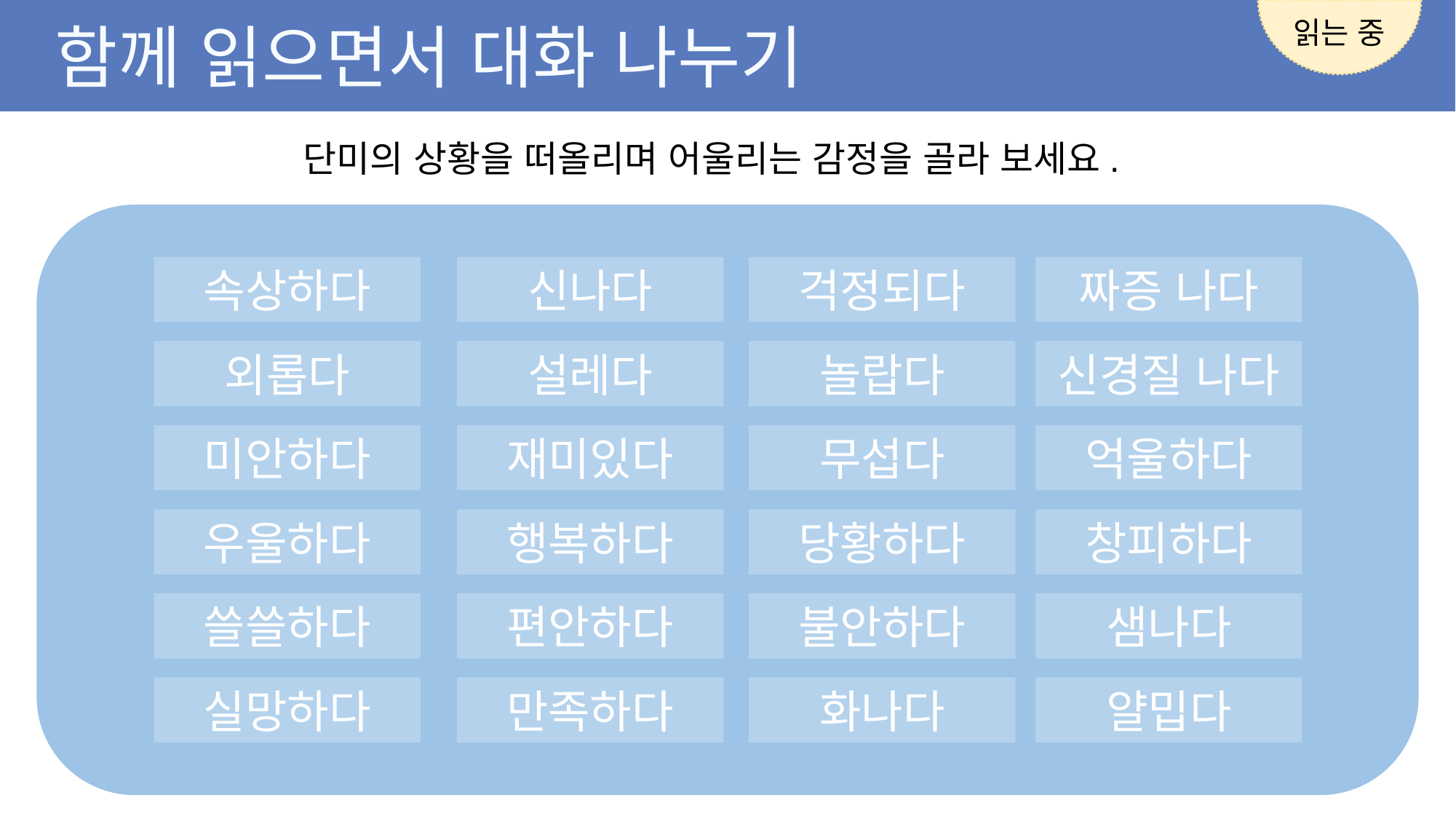

읽는 중

함께 읽으면서 대화 나누기
단미의 상황을 떠올리며 어울리는 감정을 골라 보세요.

속상하다
신나다
걱정되다
짜증 나다
외롭다
설레다
놀랍다
신경질 나다
재미있다
무섭다
억울하다
미안하다
우울하다
행복하다
당황하다
창피하다
편안하다
불안하다
샘나다
쓸쓸하다
만족하다
화나다
얄밉다
실망하다